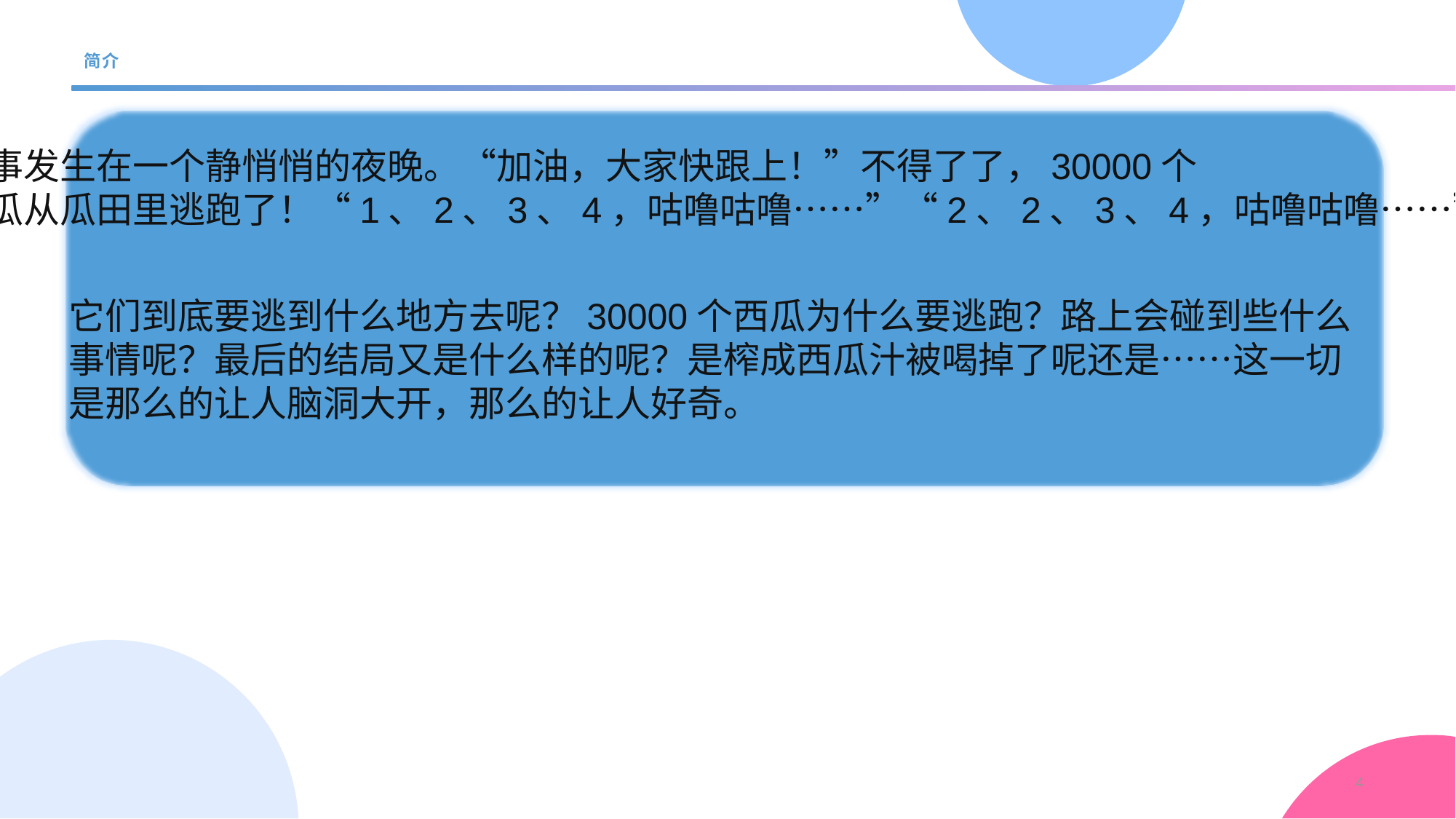

# 简介

故事发生在一个静悄悄的夜晚。“加油，大家快跟上！”不得了了，30000个
西瓜从瓜田里逃跑了！“1、2、3、4，咕噜咕噜……”“2、2、3、4，咕噜咕噜……”
它们到底要逃到什么地方去呢？30000个西瓜为什么要逃跑？路上会碰到些什么
事情呢？最后的结局又是什么样的呢？是榨成西瓜汁被喝掉了呢还是……这一切
是那么的让人脑洞大开，那么的让人好奇。

4